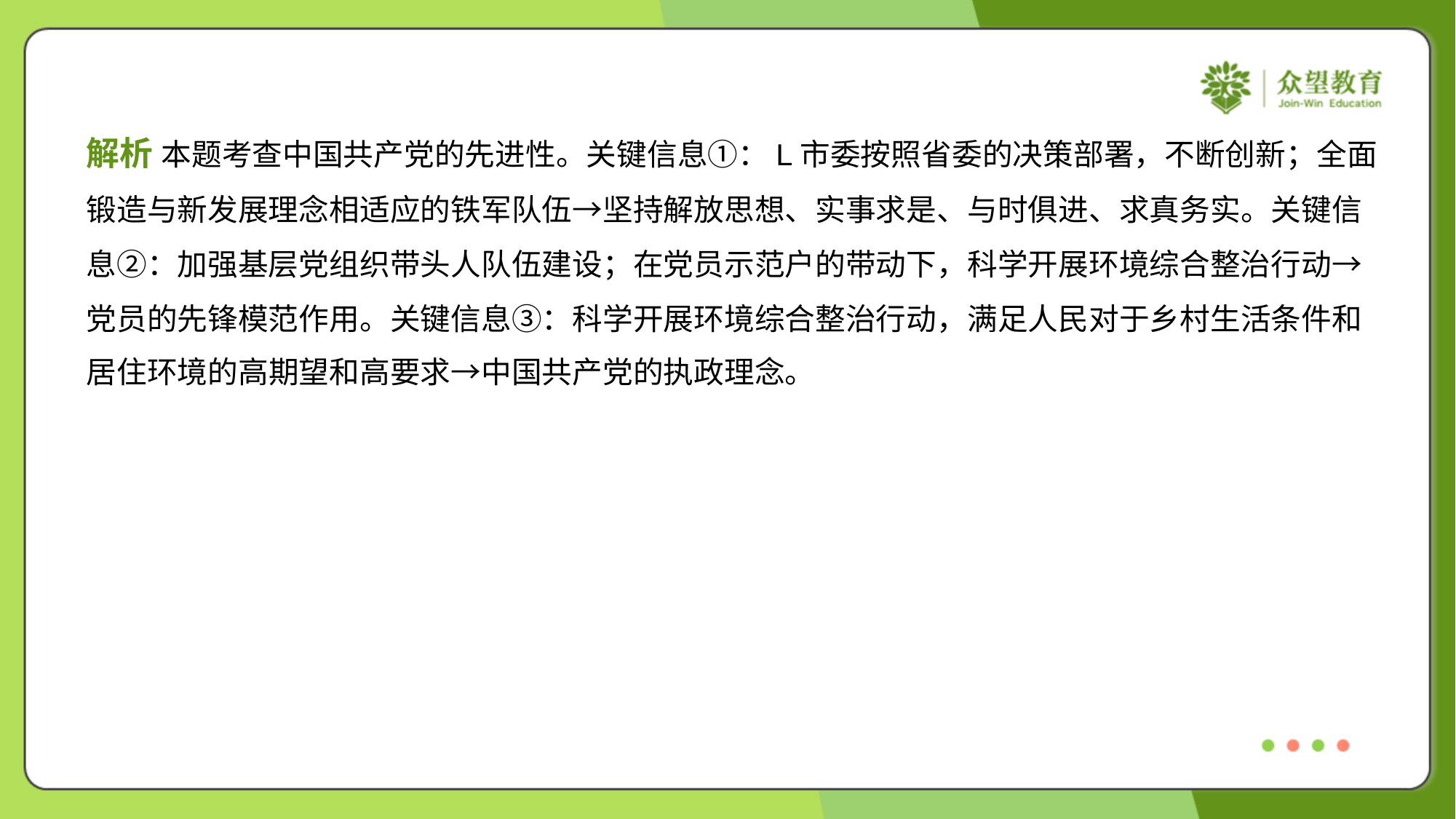

解析 本题考查中国共产党的先进性。关键信息①：L市委按照省委的决策部署，不断创新；全面
锻造与新发展理念相适应的铁军队伍→坚持解放思想、实事求是、与时俱进、求真务实。关键信
息②：加强基层党组织带头人队伍建设；在党员示范户的带动下，科学开展环境综合整治行动→
党员的先锋模范作用。关键信息③：科学开展环境综合整治行动，满足人民对于乡村生活条件和
居住环境的高期望和高要求→中国共产党的执政理念。